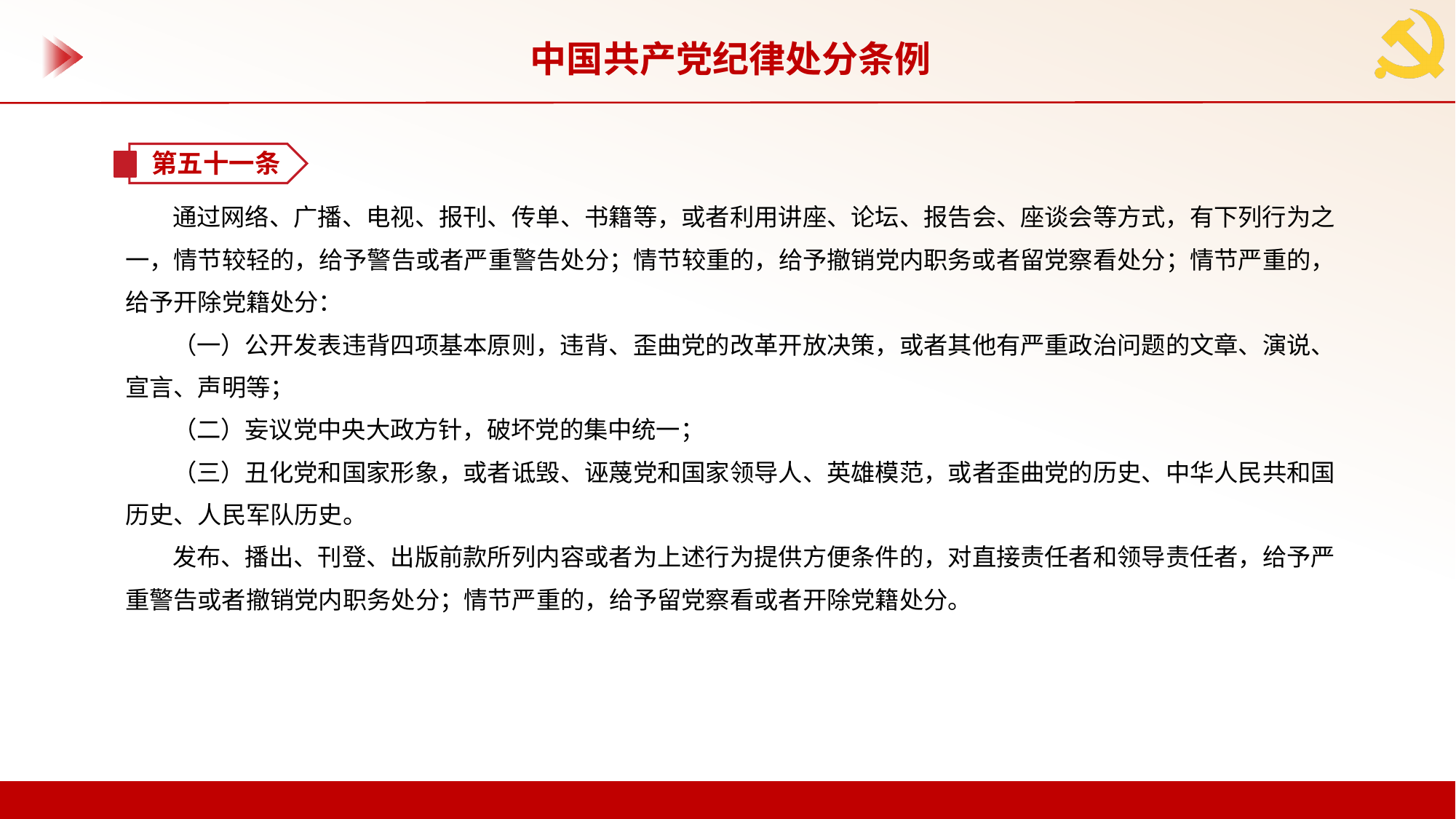

中国共产党纪律处分条例
第五十一条

通过网络、广播、电视、报刊、传单、书籍等，或者利用讲座、论坛、报告会、座谈会等方式，有下列行为之一，情节较轻的，给予警告或者严重警告处分；情节较重的，给予撤销党内职务或者留党察看处分；情节严重的，给予开除党籍处分：
（一）公开发表违背四项基本原则，违背、歪曲党的改革开放决策，或者其他有严重政治问题的文章、演说、宣言、声明等；
（二）妄议党中央大政方针，破坏党的集中统一；
（三）丑化党和国家形象，或者诋毁、诬蔑党和国家领导人、英雄模范，或者歪曲党的历史、中华人民共和国历史、人民军队历史。
发布、播出、刊登、出版前款所列内容或者为上述行为提供方便条件的，对直接责任者和领导责任者，给予严重警告或者撤销党内职务处分；情节严重的，给予留党察看或者开除党籍处分。